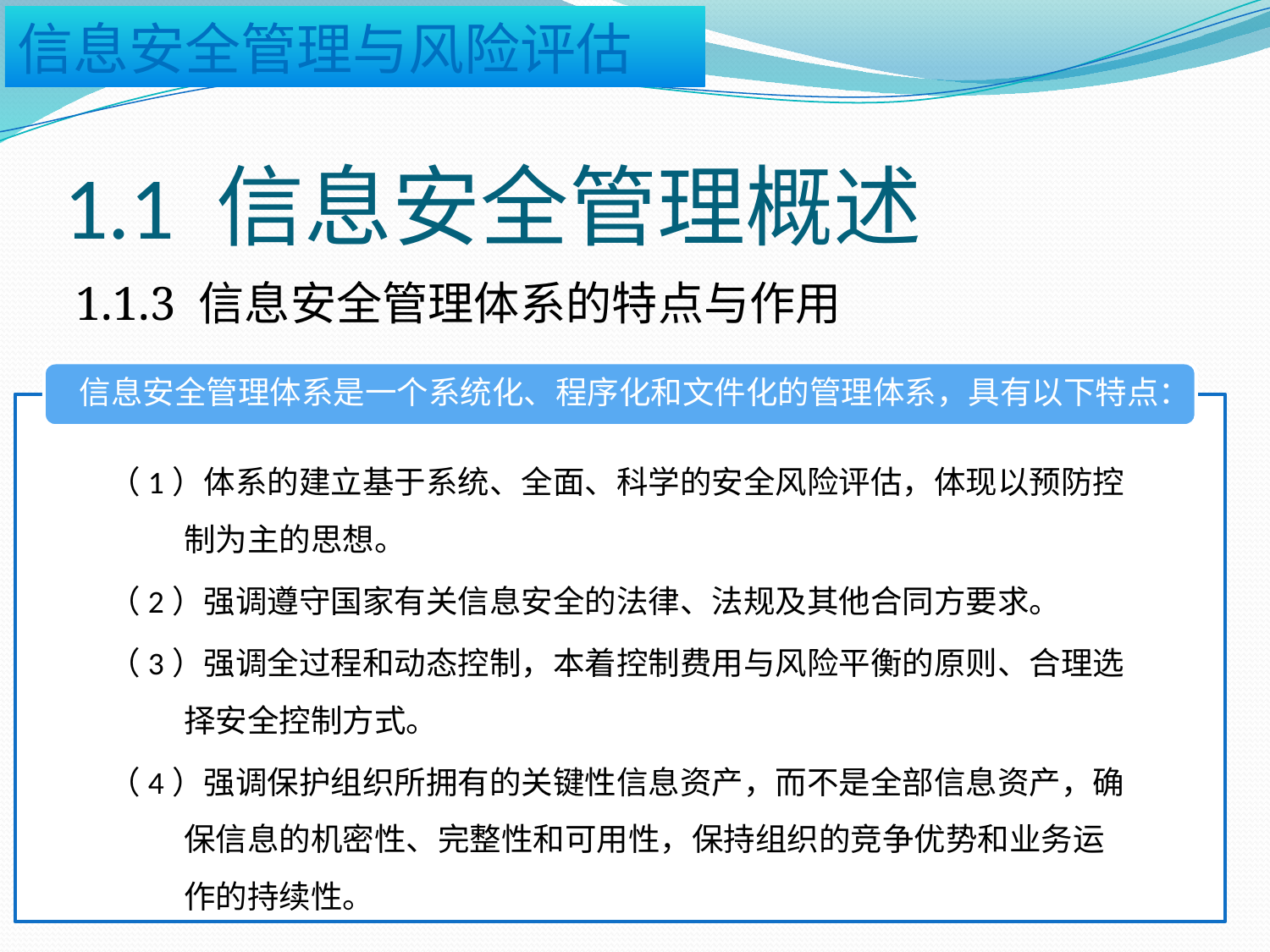

# 1.1 信息安全管理概述
1.1.3 信息安全管理体系的特点与作用
信息安全管理体系是一个系统化、程序化和文件化的管理体系，具有以下特点：
（1）体系的建立基于系统、全面、科学的安全风险评估，体现以预防控制为主的思想。
（2）强调遵守国家有关信息安全的法律、法规及其他合同方要求。
（3）强调全过程和动态控制，本着控制费用与风险平衡的原则、合理选择安全控制方式。
（4）强调保护组织所拥有的关键性信息资产，而不是全部信息资产，确保信息的机密性、完整性和可用性，保持组织的竞争优势和业务运作的持续性。